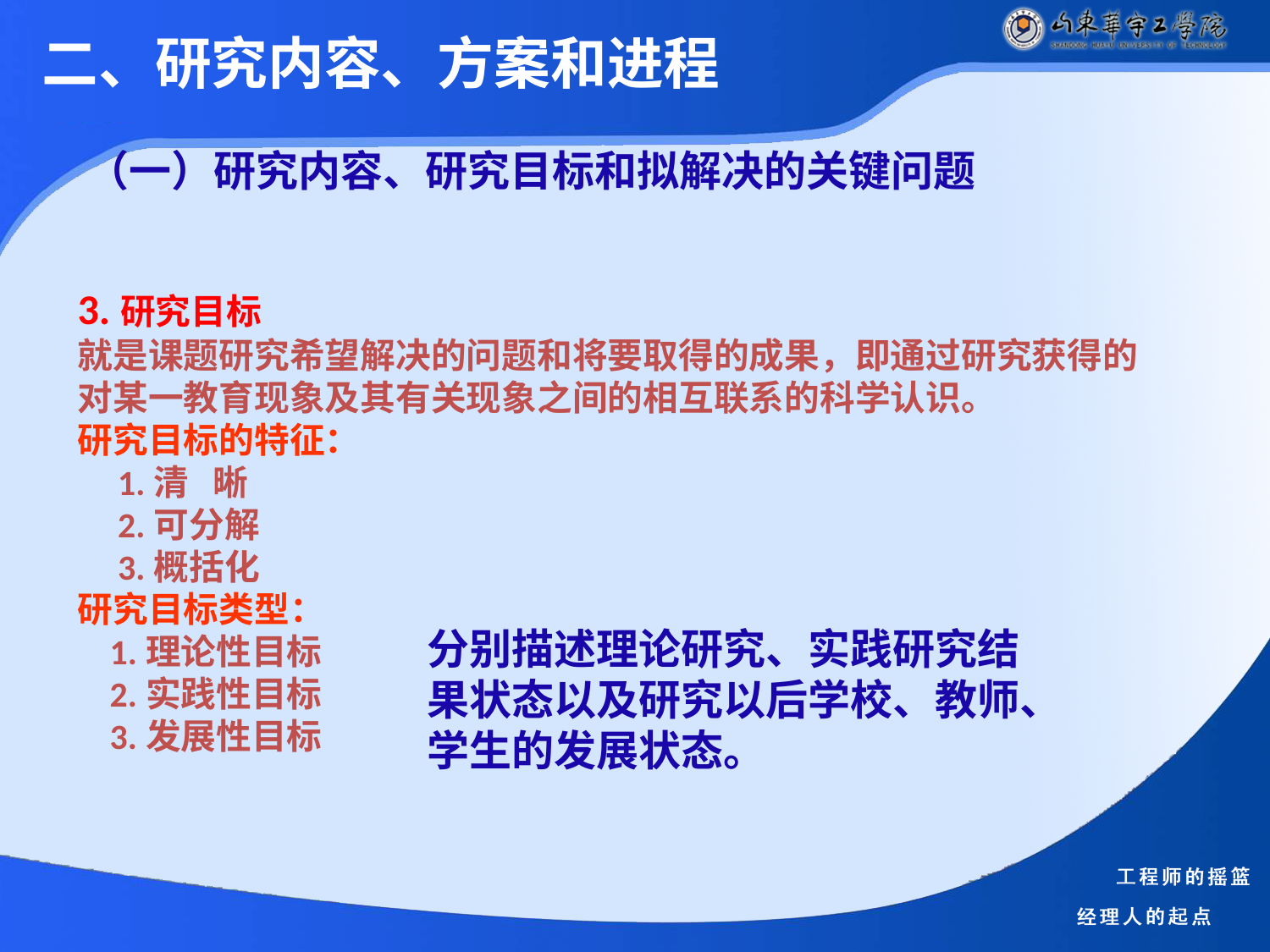

二、研究内容、方案和进程
（一）研究内容、研究目标和拟解决的关键问题
3.研究目标
就是课题研究希望解决的问题和将要取得的成果，即通过研究获得的对某一教育现象及其有关现象之间的相互联系的科学认识。
研究目标的特征：
     1.清   晰
     2.可分解
     3.概括化
研究目标类型：
    1.理论性目标
    2.实践性目标
    3.发展性目标

分别描述理论研究、实践研究结果状态以及研究以后学校、教师、学生的发展状态。